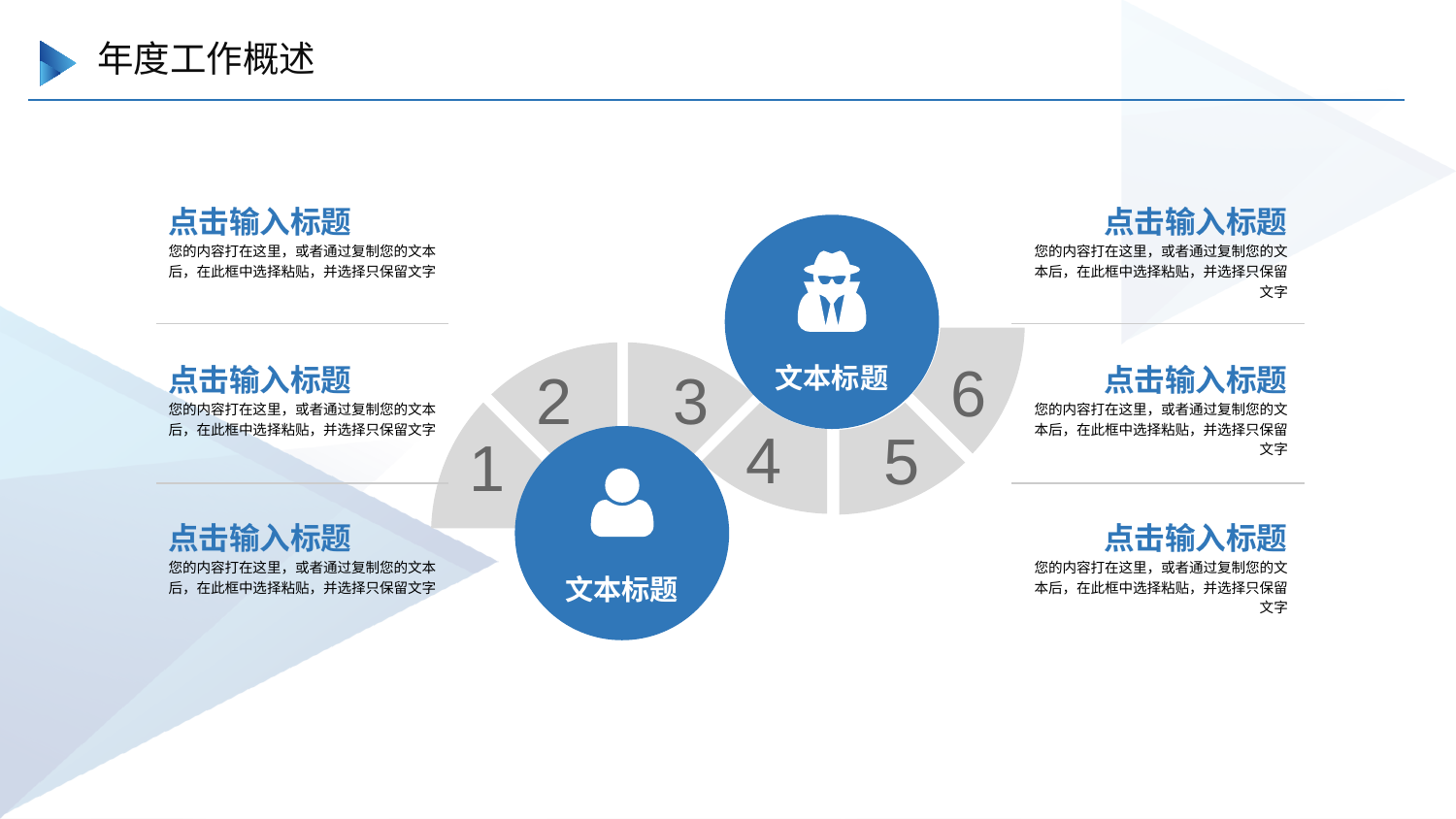

年度工作概述
点击输入标题
您的内容打在这里，或者通过复制您的文本后，在此框中选择粘贴，并选择只保留文字
点击输入标题
您的内容打在这里，或者通过复制您的文本后，在此框中选择粘贴，并选择只保留文字
点击输入标题
您的内容打在这里，或者通过复制您的文本后，在此框中选择粘贴，并选择只保留文字
点击输入标题
您的内容打在这里，或者通过复制您的文本后，在此框中选择粘贴，并选择只保留文字
点击输入标题
您的内容打在这里，或者通过复制您的文本后，在此框中选择粘贴，并选择只保留文字
点击输入标题
您的内容打在这里，或者通过复制您的文本后，在此框中选择粘贴，并选择只保留文字
文本标题

6
2
3
1
4
5
文本标题